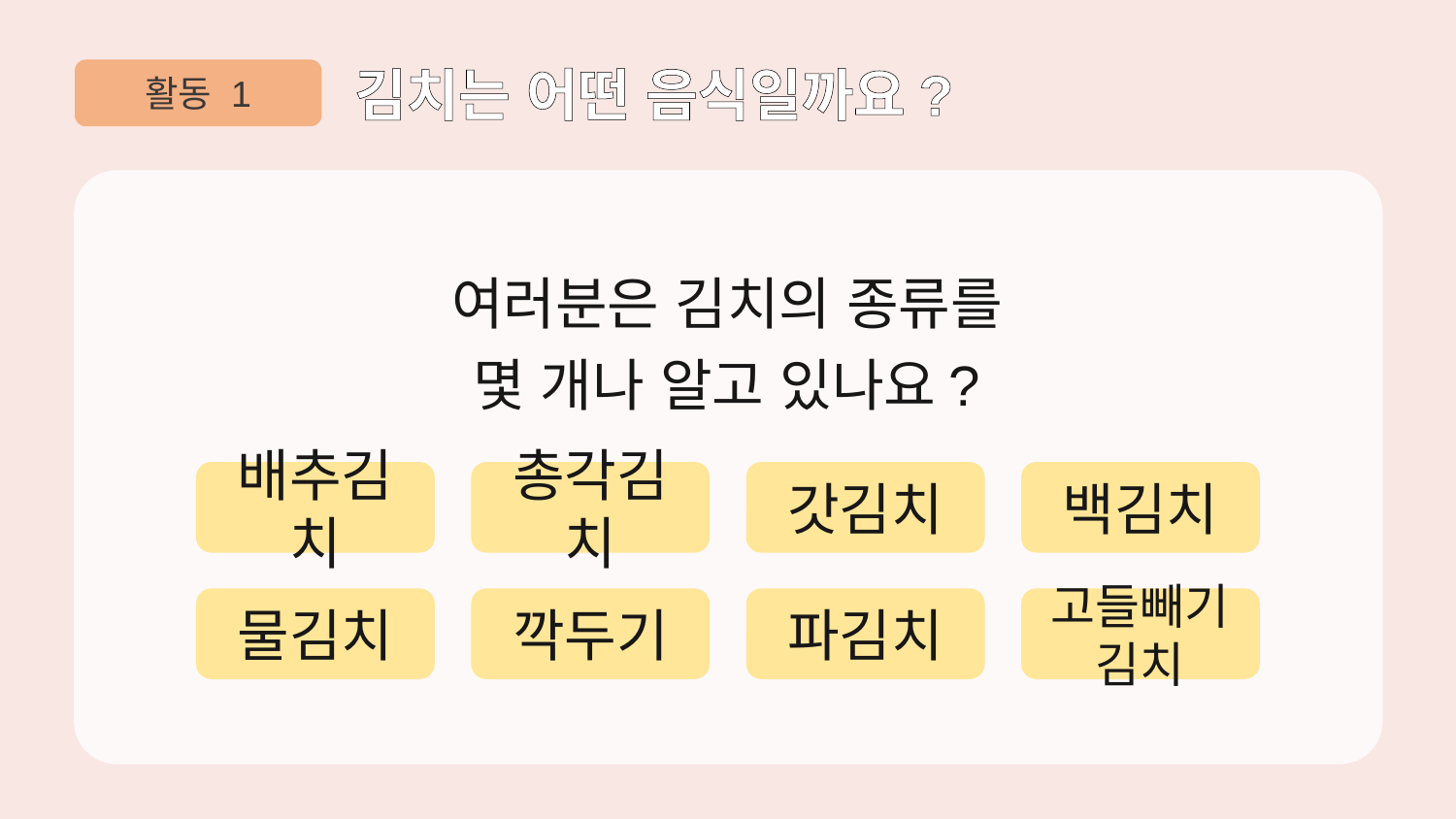

활동 1
김치는 어떤 음식일까요?
여러분은 김치의 종류를
몇 개나 알고 있나요?
배추김치
총각김치
갓김치
백김치
물김치
깍두기
파김치
고들빼기김치